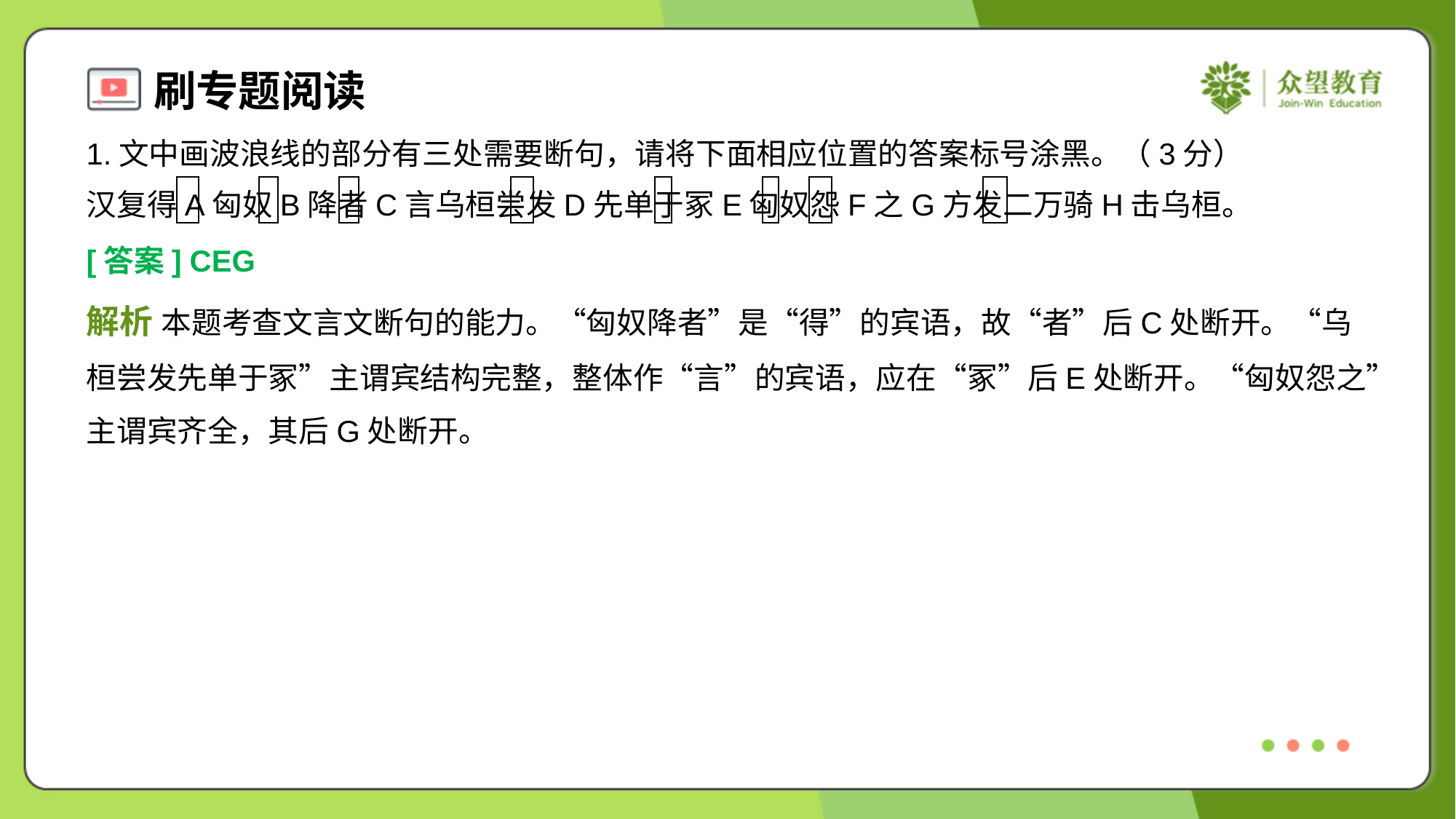

1.文中画波浪线的部分有三处需要断句，请将下面相应位置的答案标号涂黑。（3分）
汉复得A匈奴B降者C言乌桓尝发D先单于冢E匈奴怨F之G方发二万骑H击乌桓。

[答案] CEG
解析 本题考查文言文断句的能力。“匈奴降者”是“得”的宾语，故“者”后C处断开。“乌
桓尝发先单于冢”主谓宾结构完整，整体作“言”的宾语，应在“冢”后E处断开。“匈奴怨之”
主谓宾齐全，其后G处断开。